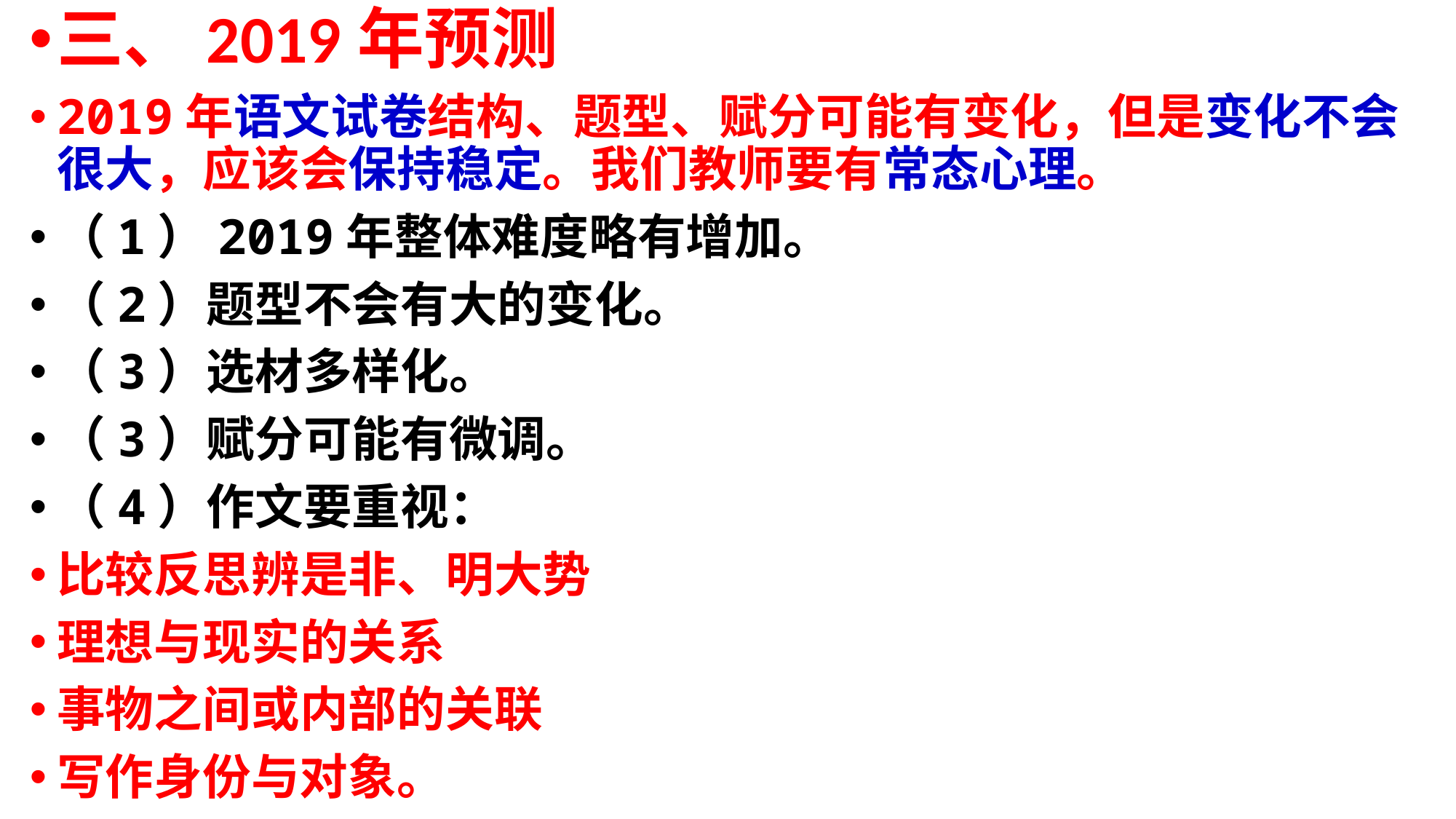

三、2019年预测
2019年语文试卷结构、题型、赋分可能有变化，但是变化不会很大，应该会保持稳定。我们教师要有常态心理。
（1）2019年整体难度略有增加。
（2）题型不会有大的变化。
（3）选材多样化。
（3）赋分可能有微调。
（4）作文要重视：
比较反思辨是非、明大势
理想与现实的关系
事物之间或内部的关联
写作身份与对象。